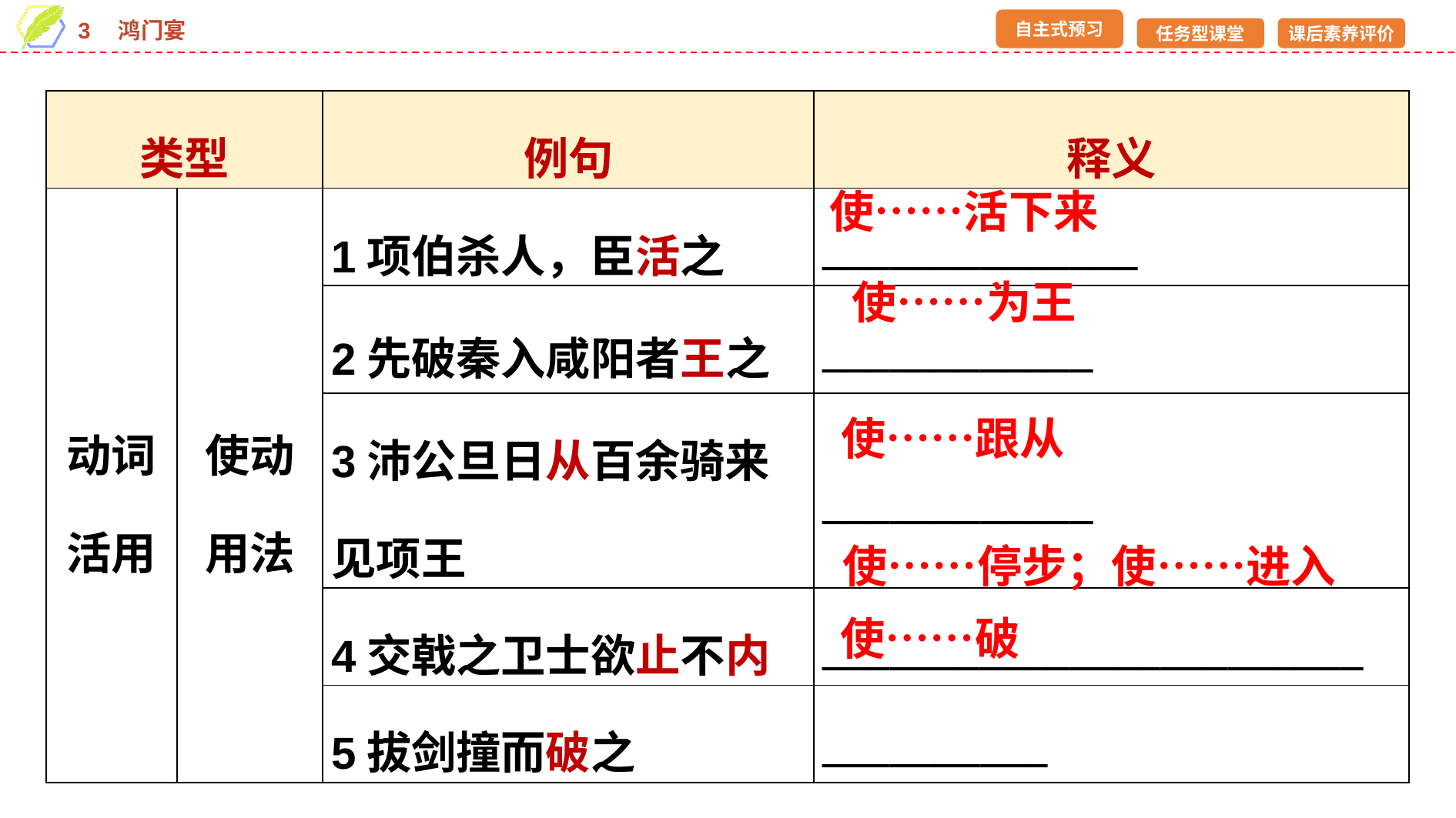

| 类型 |  | 例句 | 释义 |
| --- | --- | --- | --- |
| 动词 活用 | 使动 用法 | 1项伯杀人，臣活之 | \_\_\_\_\_\_\_\_\_\_\_\_\_\_ |
|  |  | 2先破秦入咸阳者王之 | \_\_\_\_\_\_\_\_\_\_\_\_ |
|  |  | 3沛公旦日从百余骑来见项王 | \_\_\_\_\_\_\_\_\_\_\_\_ |
|  |  | 4交戟之卫士欲止不内 | \_\_\_\_\_\_\_\_\_\_\_\_\_\_\_\_\_\_\_\_\_\_\_\_ |
|  |  | 5拔剑撞而破之 | \_\_\_\_\_\_\_\_\_\_ |
使……活下来
使……为王
使……跟从
使……停步；使……进入
使……破